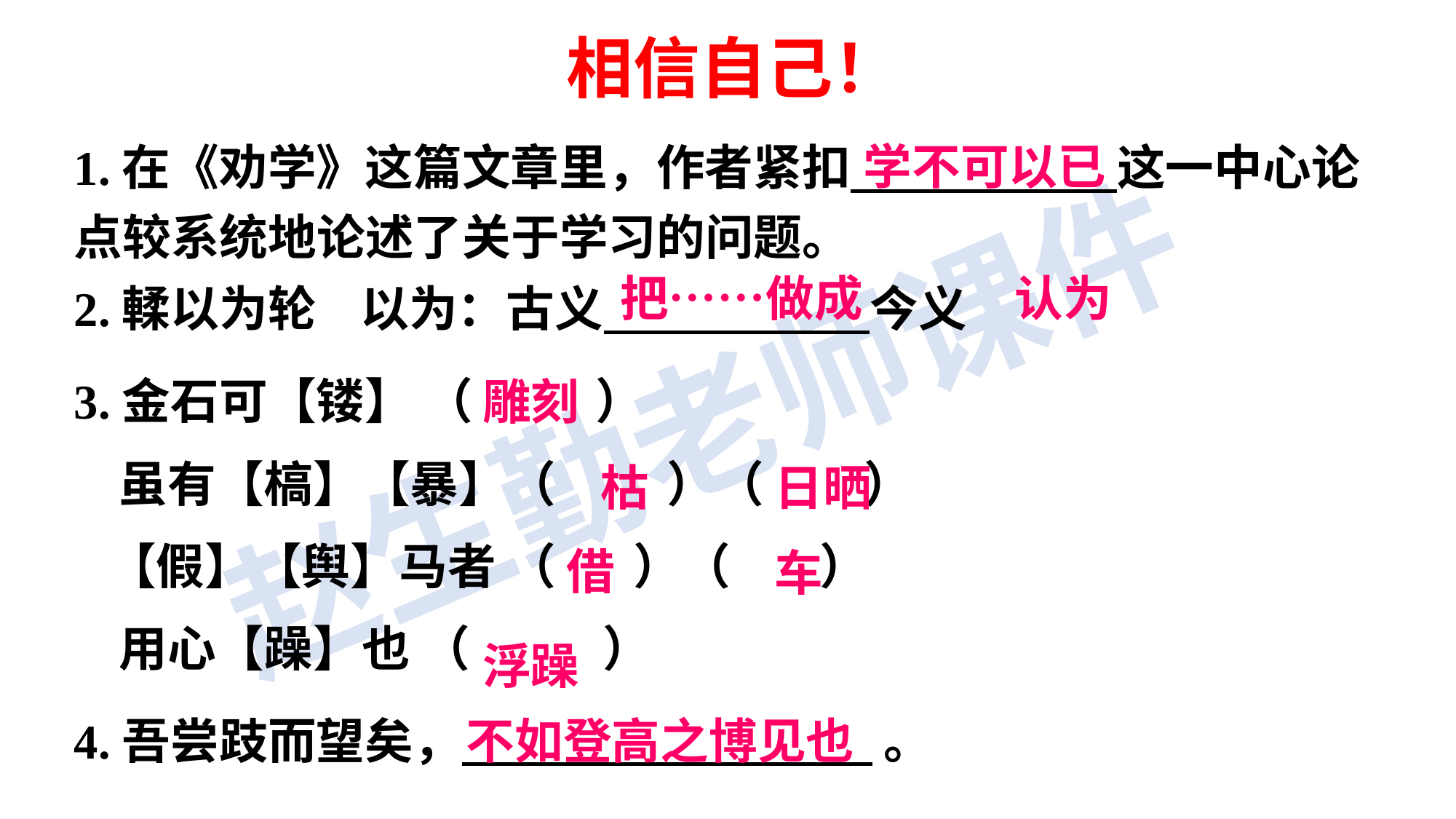

相信自己！
1.在《劝学》这篇文章里，作者紧扣                        这一中心论点较系统地论述了关于学习的问题。
学不可以已
把……做成
认为
2.輮以为轮    以为：古义                        今义
3.金石可【镂】 （           ）
   虽有【槁】【暴】（          ）（         ）
  【假】【舆】马者 （       ）（        ）
   用心【躁】也 （            ）
雕刻
  枯
日晒
借
车
浮躁
4.吾尝跂而望矣，                                      。
不如登高之博见也